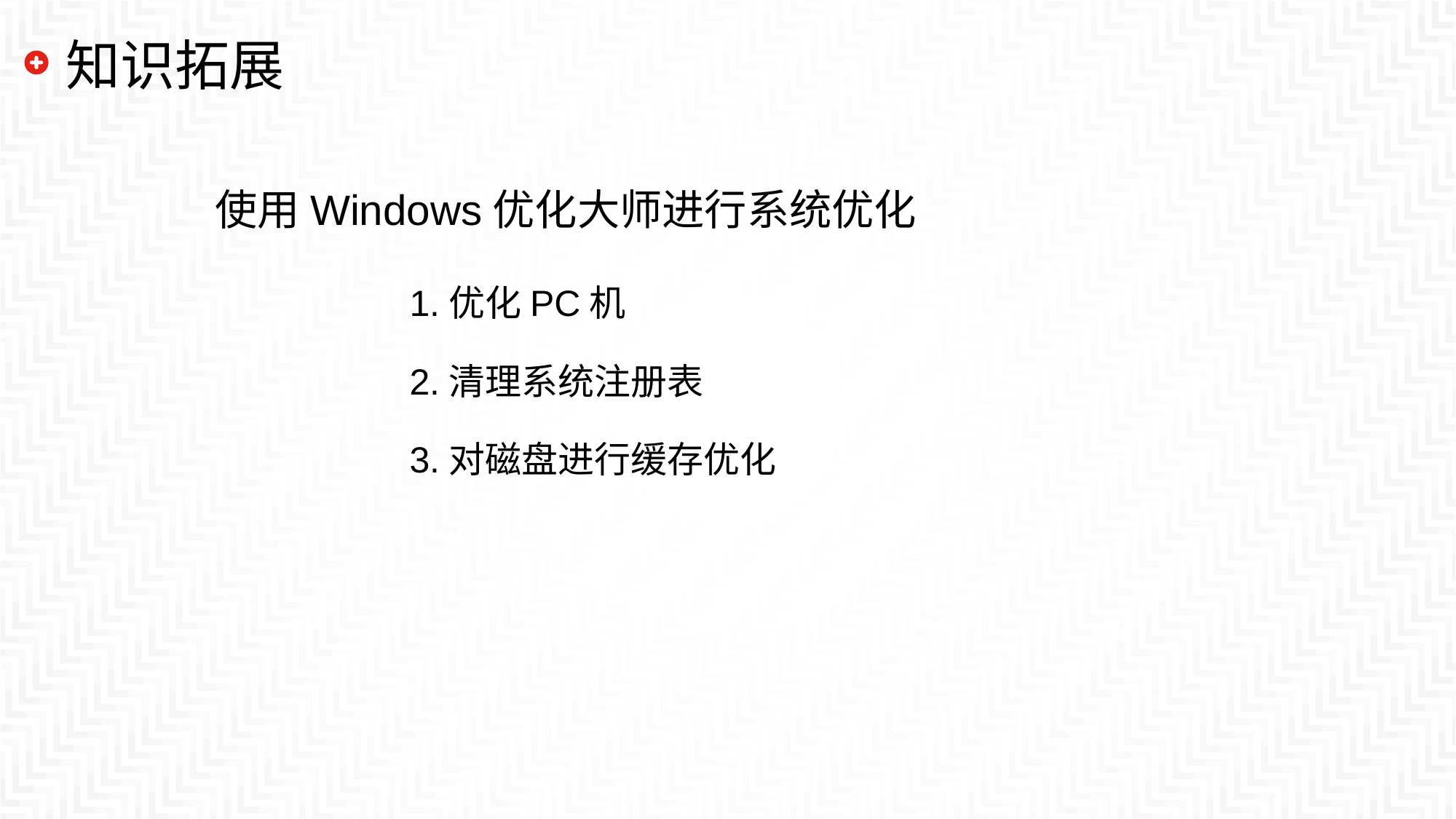

# 知识拓展
使用Windows优化大师进行系统优化
1.优化PC机
2.清理系统注册表
3.对磁盘进行缓存优化